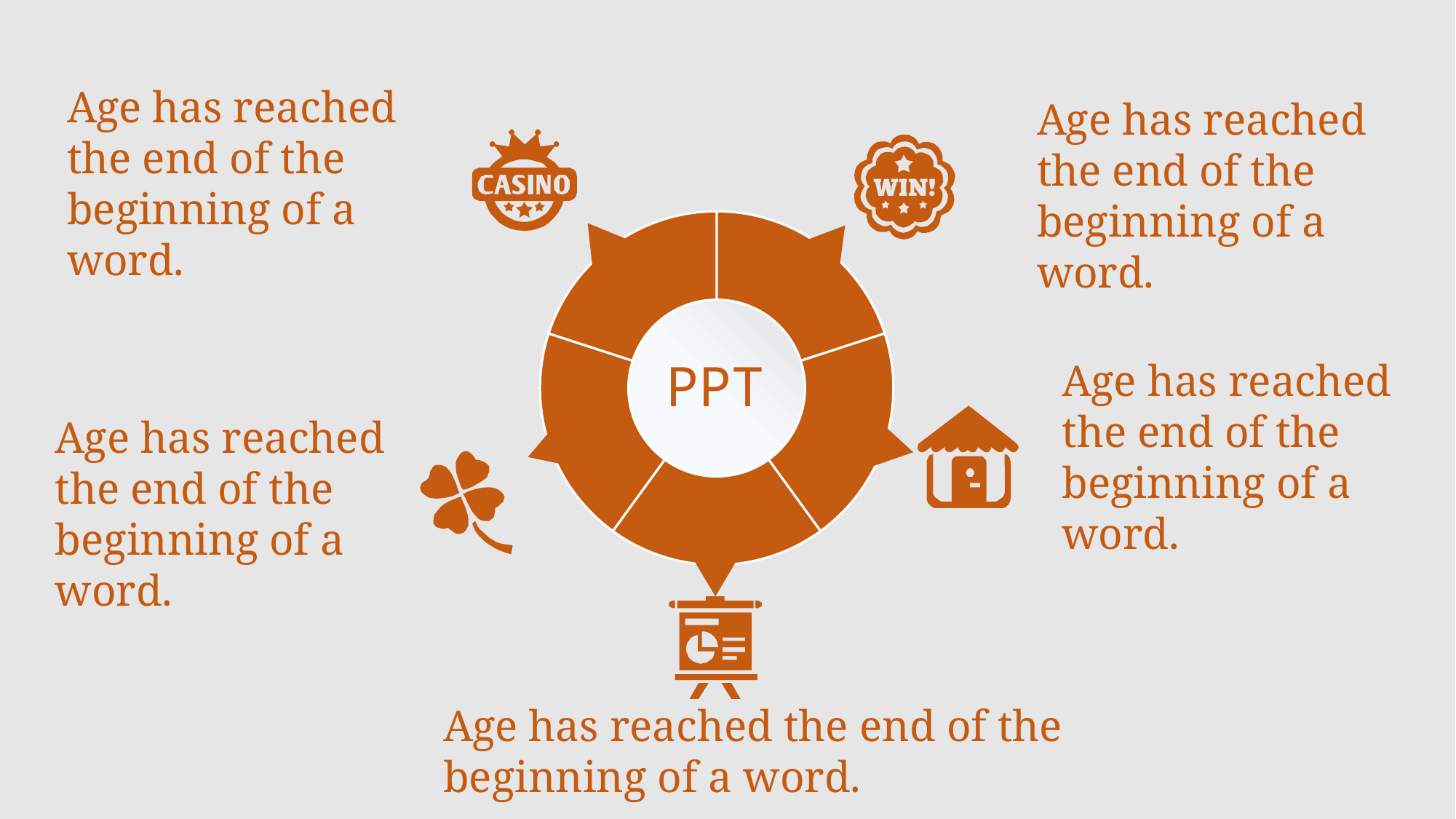

Age has reached the end of the beginning of a word.
Age has reached the end of the beginning of a word.

### Chart

| Category | 销售额 |
|---|---|
|  | 20.0 |
|  | 20.0 |
|  | 20.0 |
| 第四季度 | 20.0 |

PPT
Age has reached the end of the beginning of a word.
Age has reached the end of the beginning of a word.

Age has reached the end of the beginning of a word.